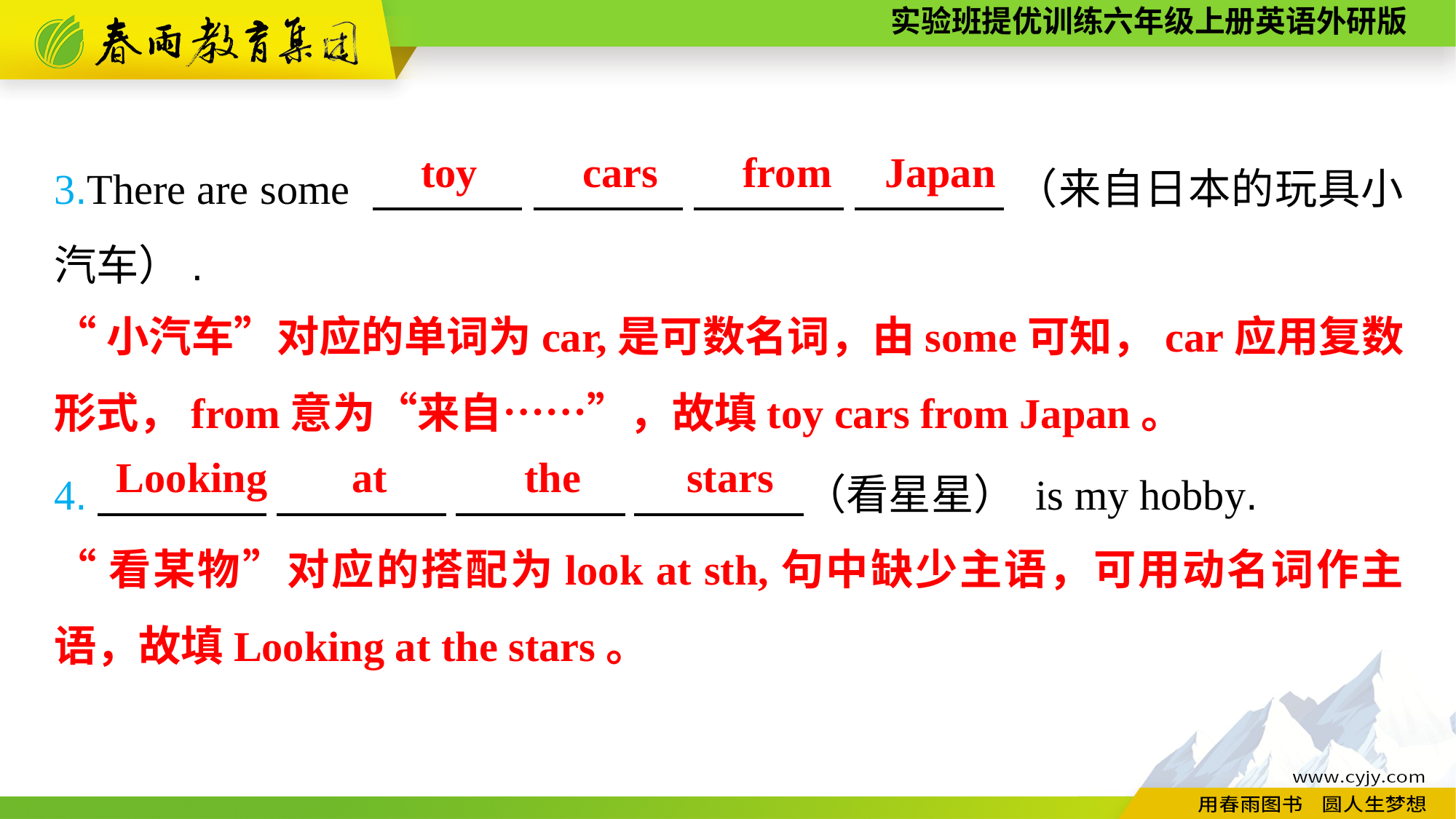

3.There are some 　 　 　 　　  　 　 　 　 　　  　 （来自日本的玩具小汽车）.

4.　　　　 　　　　 　　　　 　　　　（看星星） is my hobby.
toy          cars        from     Japan
“小汽车”对应的单词为car,是可数名词，由some可知，car应用复数形式，from意为“来自……”，故填toy cars from Japan。
Looking        at             the          stars
“看某物”对应的搭配为look at sth,句中缺少主语，可用动名词作主语，故填Looking at the stars。